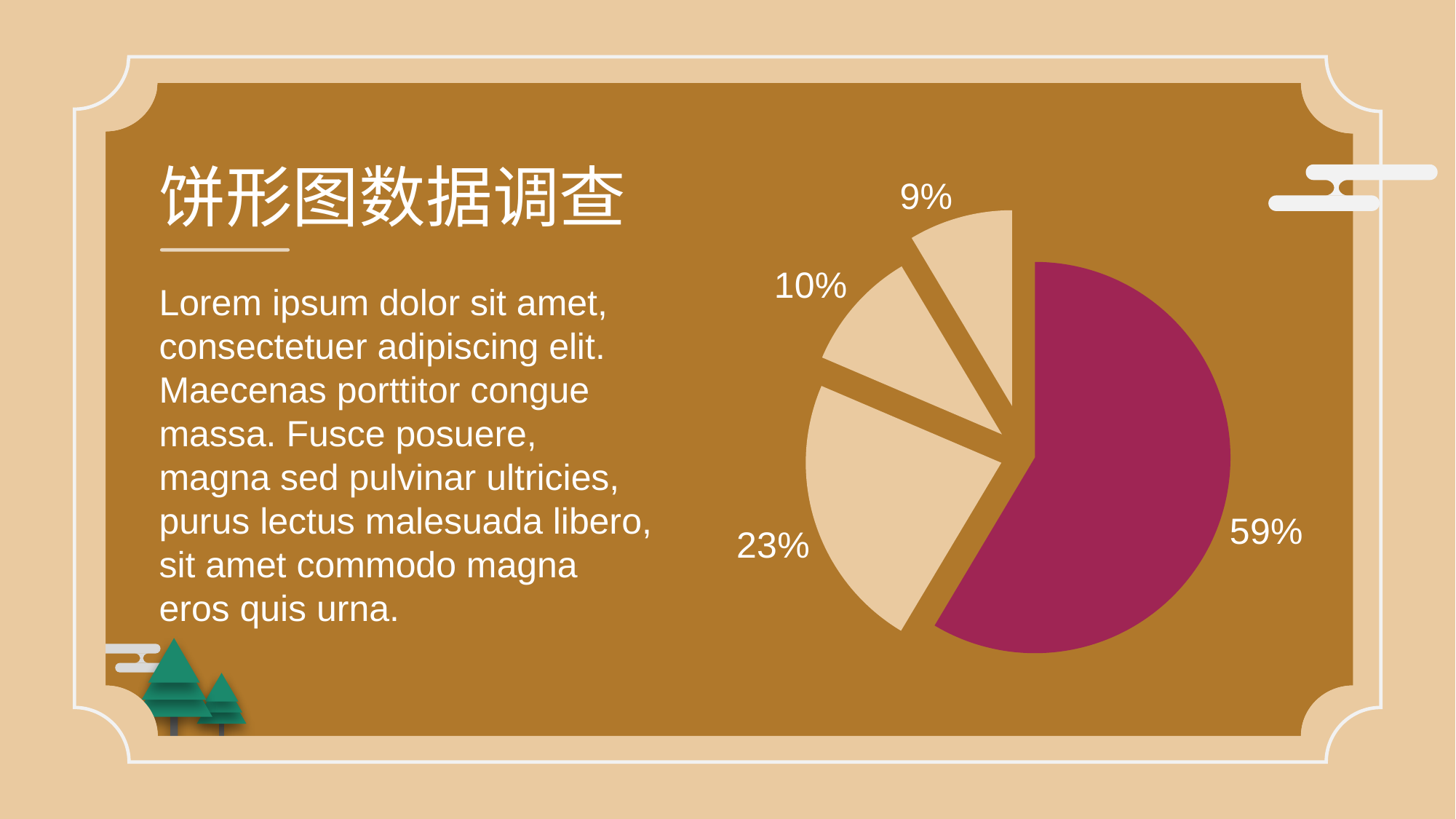

饼形图数据调查

### Chart

| Category | 占比 |
|---|---|
| 第一季度 | 8.2 |
| 第二季度 | 3.2 |
| 第三季度 | 1.4 |
| 第四季度 | 1.2 |

Lorem ipsum dolor sit amet, consectetuer adipiscing elit. Maecenas porttitor congue massa. Fusce posuere, magna sed pulvinar ultricies, purus lectus malesuada libero, sit amet commodo magna eros quis urna.